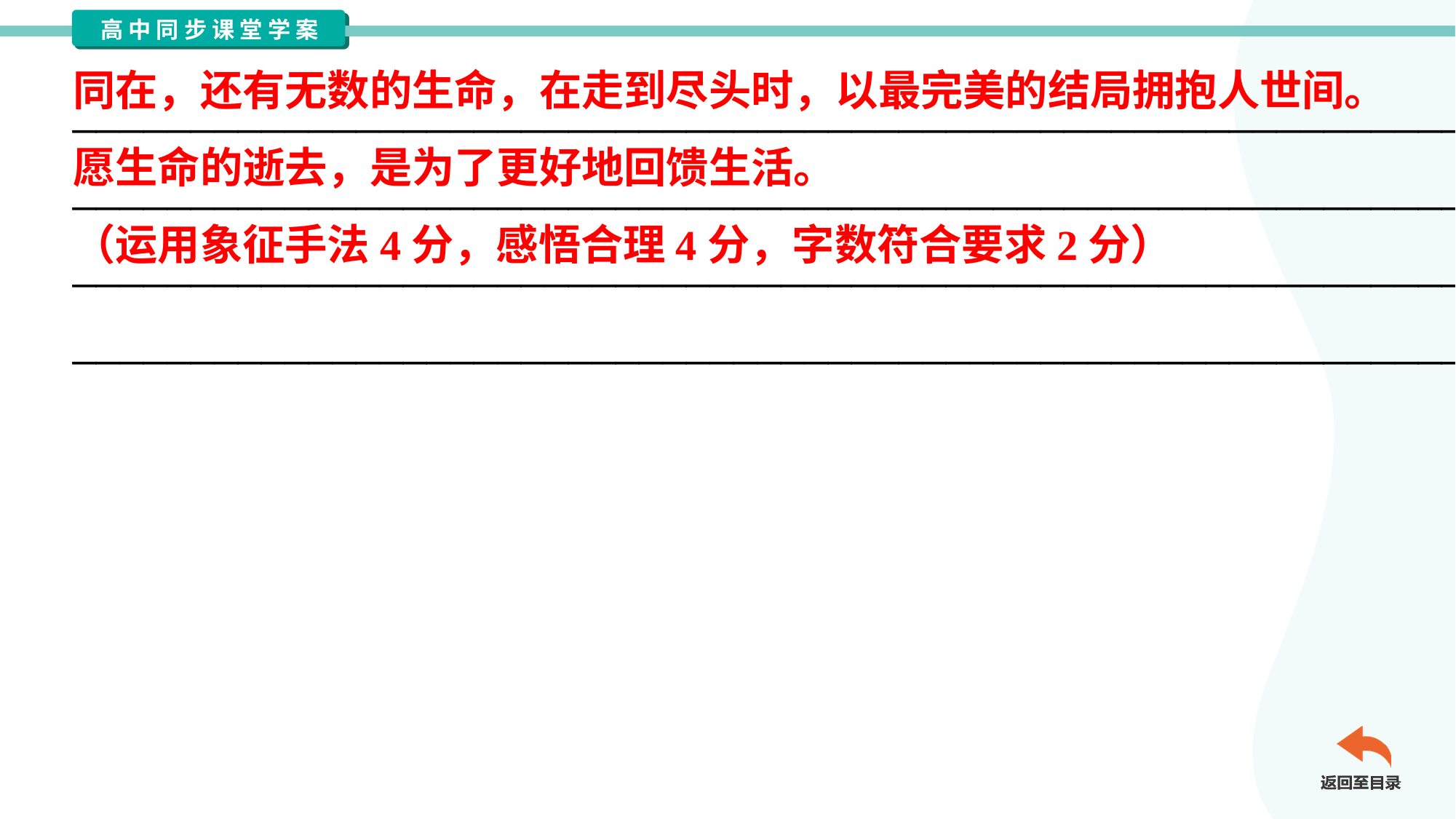

同在，还有无数的生命，在走到尽头时，以最完美的结局拥抱人世间。
愿生命的逝去，是为了更好地回馈生活。
（运用象征手法4分，感悟合理4分，字数符合要求2分）
_____________________________________________________________
_____________________________________________________________
_____________________________________________________________
_____________________________________________________________